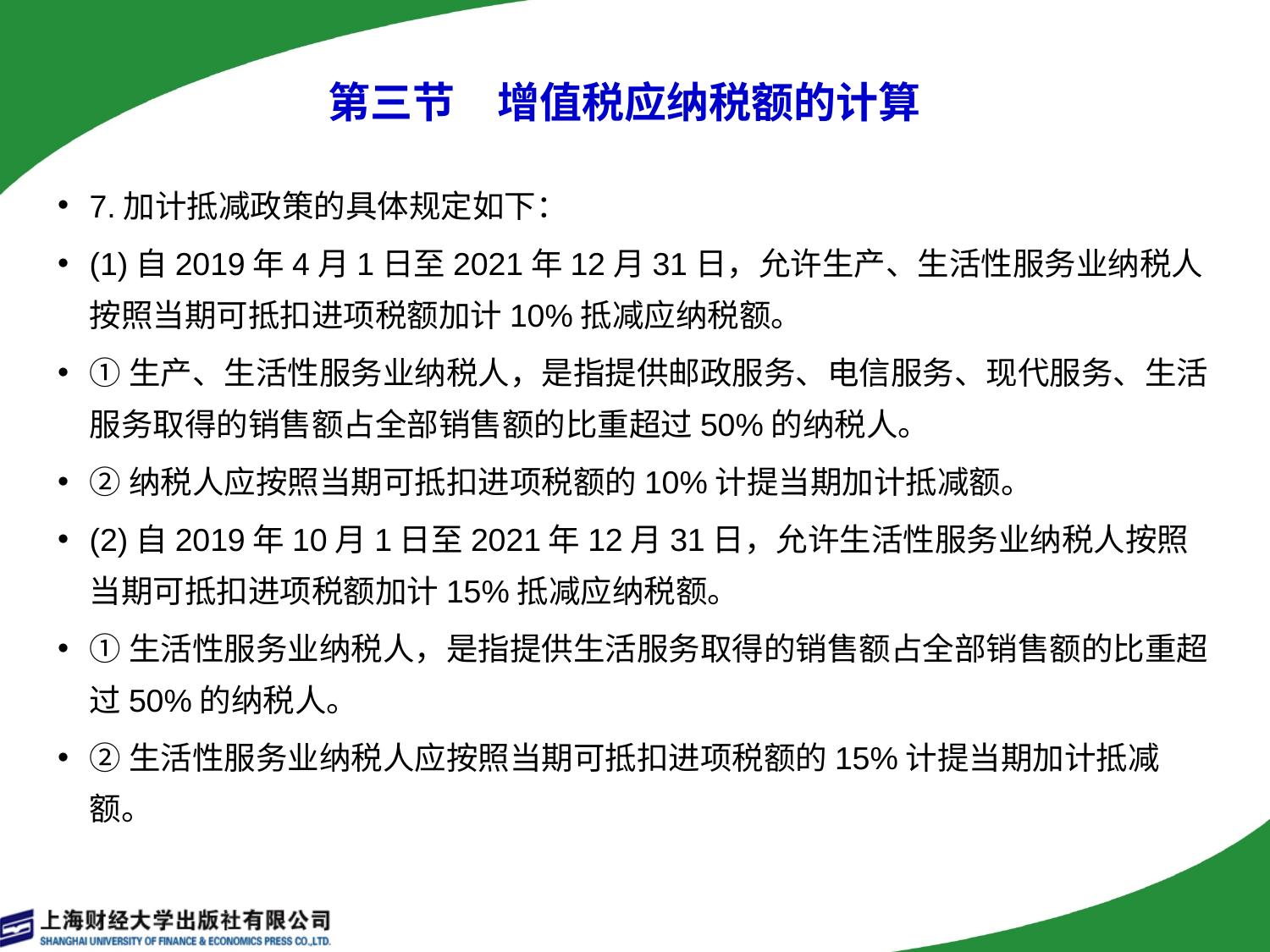

第三节　增值税应纳税额的计算
7.加计抵减政策的具体规定如下：
(1)自2019年4月1日至2021年12月31日，允许生产、生活性服务业纳税人按照当期可抵扣进项税额加计10%抵减应纳税额。
①生产、生活性服务业纳税人，是指提供邮政服务、电信服务、现代服务、生活服务取得的销售额占全部销售额的比重超过50%的纳税人。
②纳税人应按照当期可抵扣进项税额的10%计提当期加计抵减额。
(2)自2019年10月1日至2021年12月31日，允许生活性服务业纳税人按照当期可抵扣进项税额加计15%抵减应纳税额。
①生活性服务业纳税人，是指提供生活服务取得的销售额占全部销售额的比重超过50%的纳税人。
②生活性服务业纳税人应按照当期可抵扣进项税额的15%计提当期加计抵减额。